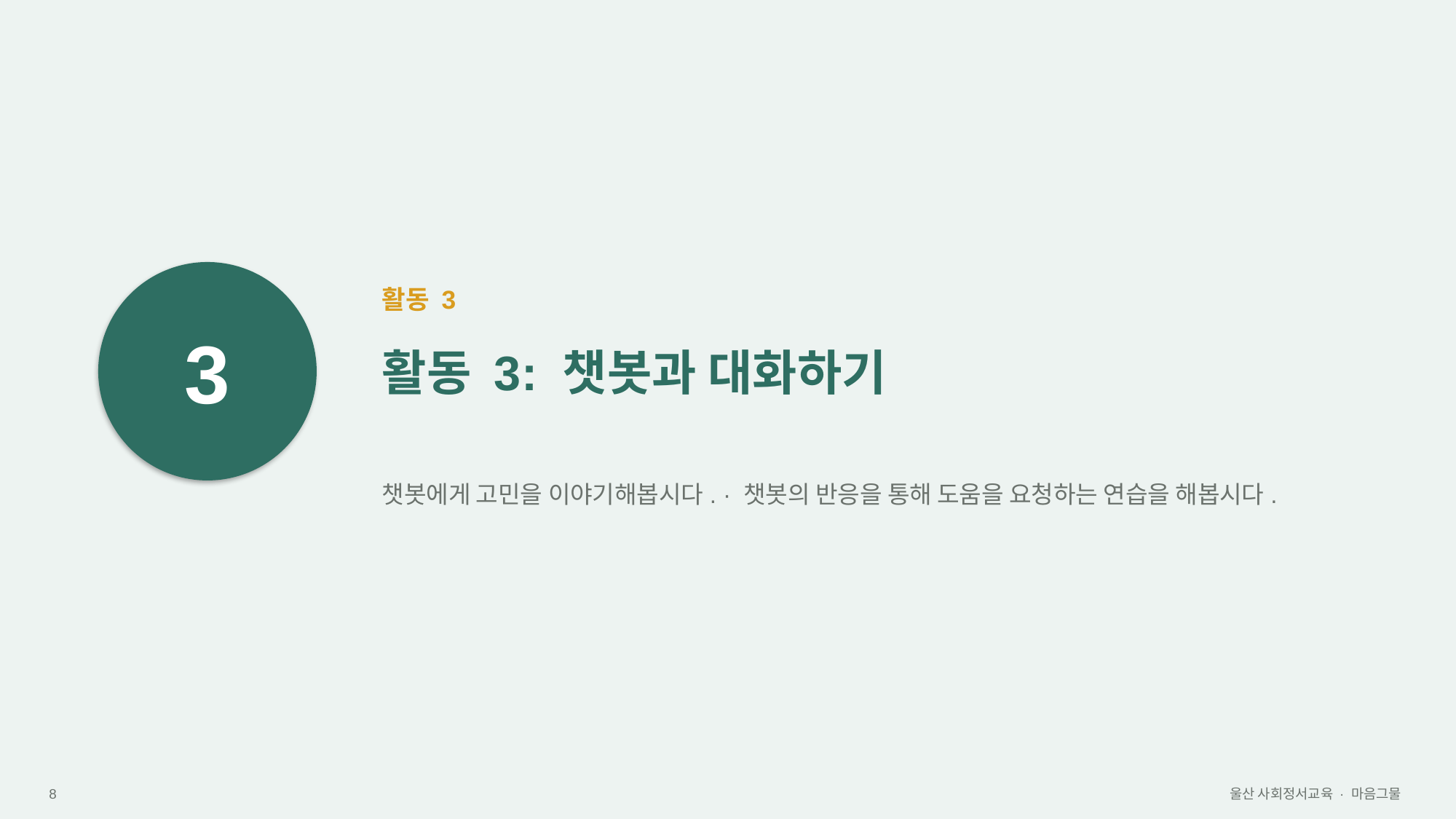

3
활동 3
활동 3: 챗봇과 대화하기
챗봇에게 고민을 이야기해봅시다. · 챗봇의 반응을 통해 도움을 요청하는 연습을 해봅시다.
8
울산 사회정서교육 · 마음그물